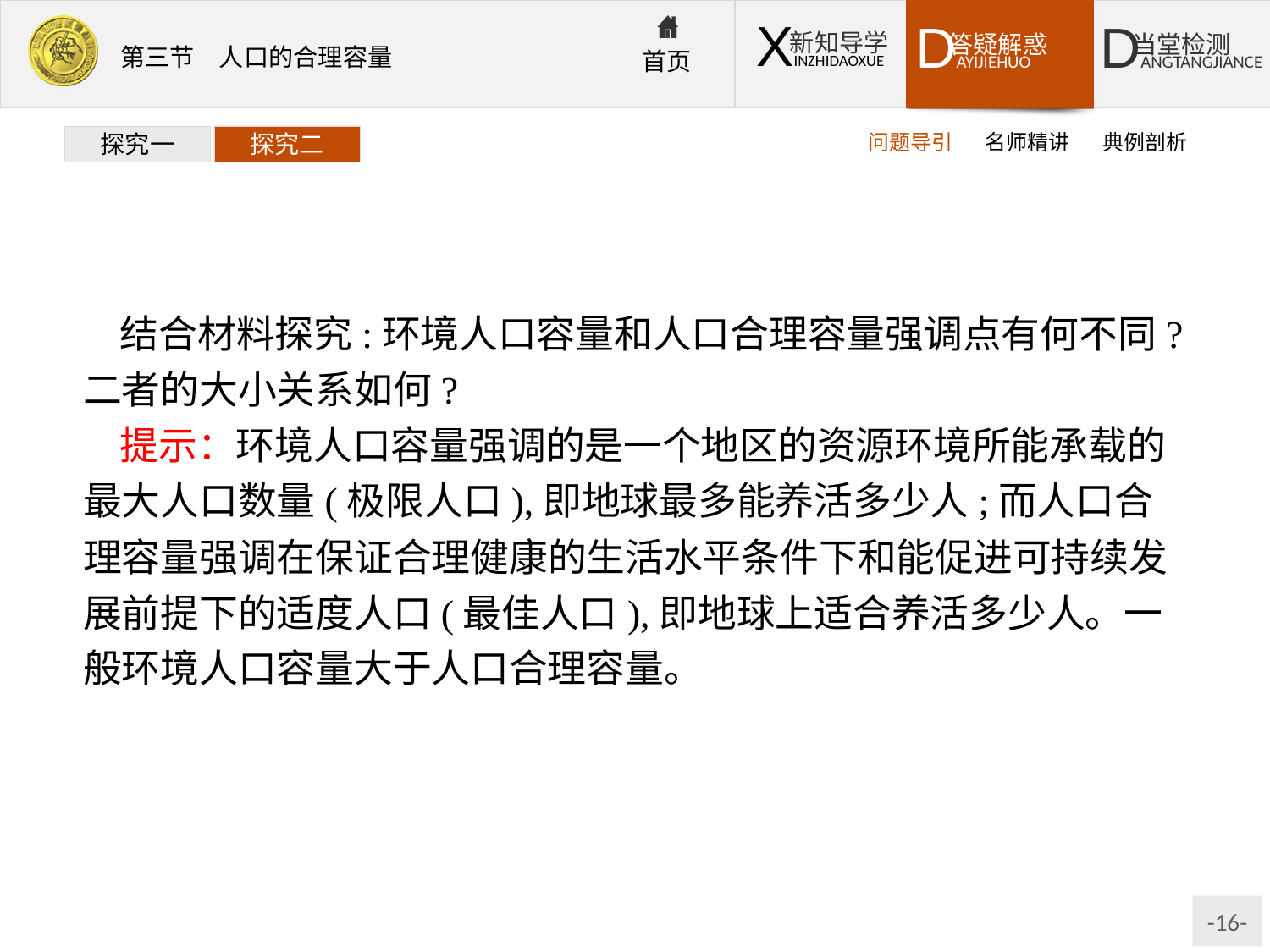

问题导引
名师精讲
典例剖析
探究一
探究二
结合材料探究:环境人口容量和人口合理容量强调点有何不同?二者的大小关系如何?
提示：环境人口容量强调的是一个地区的资源环境所能承载的最大人口数量(极限人口),即地球最多能养活多少人;而人口合理容量强调在保证合理健康的生活水平条件下和能促进可持续发展前提下的适度人口(最佳人口),即地球上适合养活多少人。一般环境人口容量大于人口合理容量。